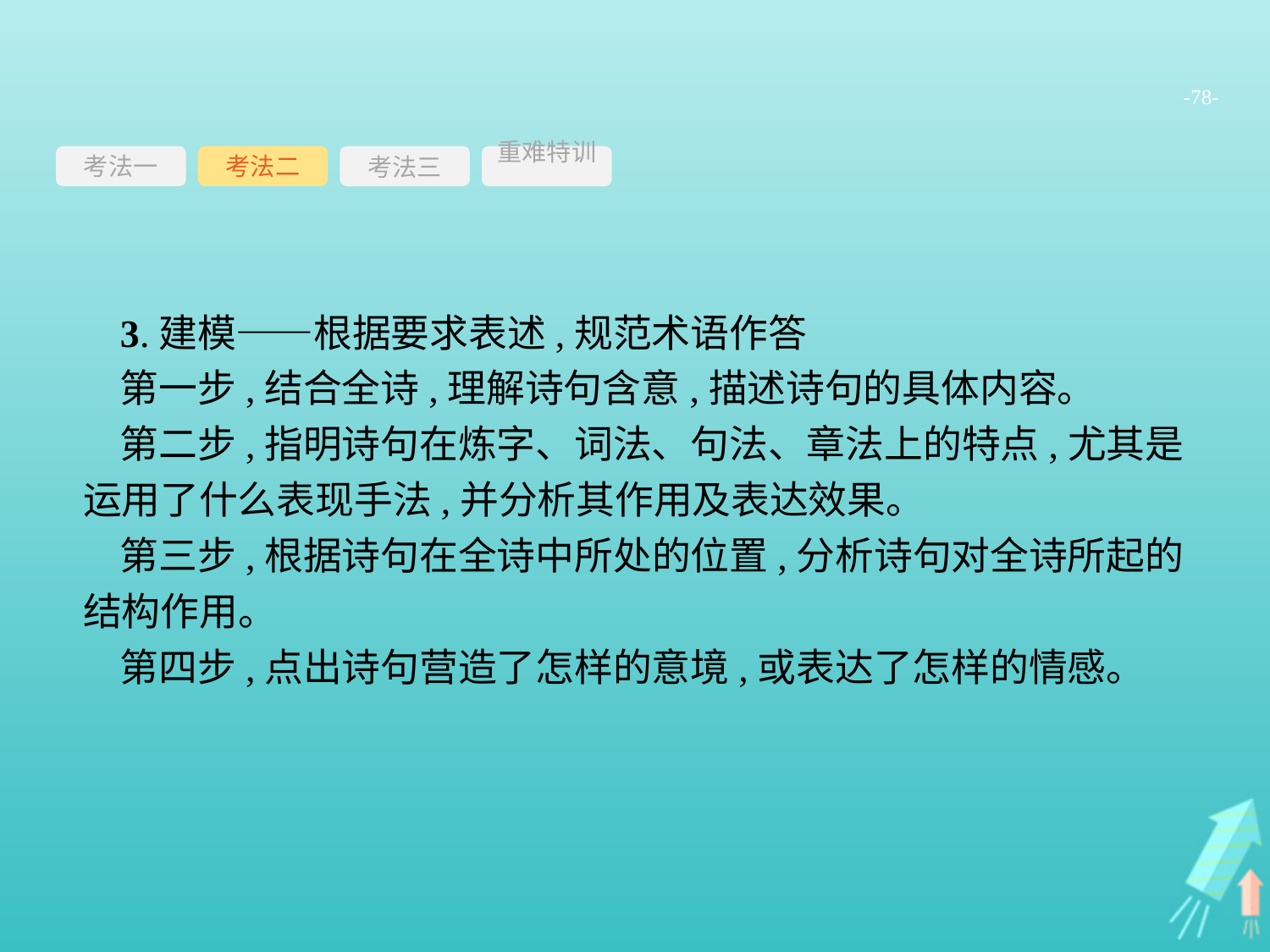

-78-
考法一
考法三
重难特训
考法二
3.建模——根据要求表述,规范术语作答
第一步,结合全诗,理解诗句含意,描述诗句的具体内容。
第二步,指明诗句在炼字、词法、句法、章法上的特点,尤其是运用了什么表现手法,并分析其作用及表达效果。
第三步,根据诗句在全诗中所处的位置,分析诗句对全诗所起的结构作用。
第四步,点出诗句营造了怎样的意境,或表达了怎样的情感。